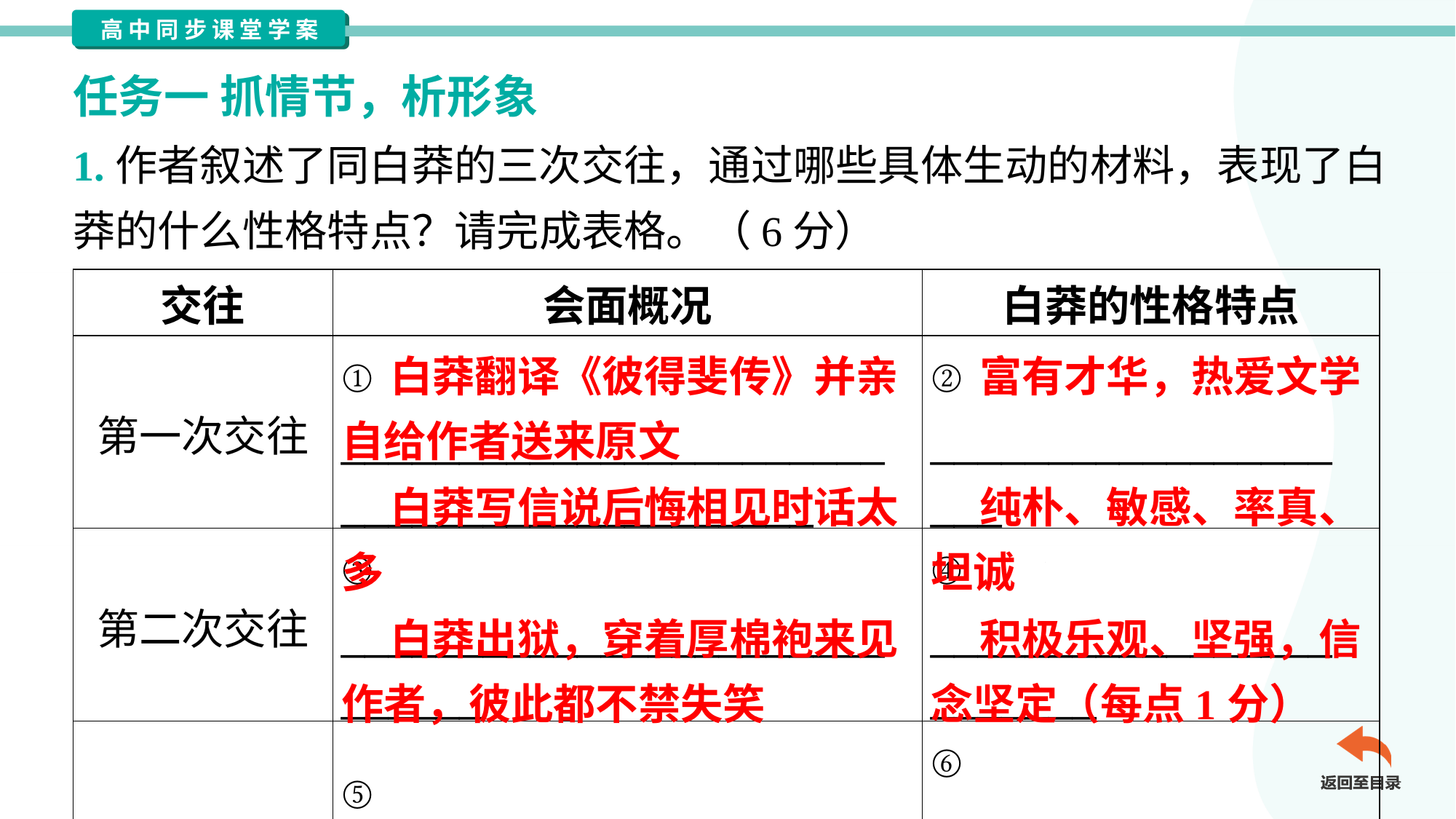

任务一 抓情节，析形象
1.作者叙述了同白莽的三次交往，通过哪些具体生动的材料，表现了白
莽的什么性格特点？请完成表格。（6分）
| 交往 | 会面概况 | 白莽的性格特点 |
| --- | --- | --- |
| 第一次交往 | ① \_\_\_\_\_\_\_\_\_\_\_\_\_\_\_\_\_\_\_\_\_\_\_ \_\_\_\_\_\_\_\_\_\_\_\_\_\_\_\_\_\_\_\_ | ② \_\_\_\_\_\_\_\_\_\_\_\_\_\_\_\_\_ \_\_\_ |
| 第二次交往 | ③ \_\_\_\_\_\_\_\_\_\_\_\_\_\_\_\_\_\_\_\_\_\_\_ \_\_\_\_\_\_ | ④ \_\_\_\_\_\_\_\_\_\_\_\_\_\_\_\_\_ \_\_\_\_\_\_\_ |
| 第三次交往 | ⑤ \_\_\_\_\_\_\_\_\_\_\_\_\_\_\_\_\_\_\_\_\_\_\_ \_\_\_\_\_\_\_\_\_\_\_\_\_\_\_\_\_\_\_\_\_\_\_\_ | ⑥ \_\_\_\_\_\_\_\_\_\_\_\_\_\_\_\_\_ \_\_\_\_\_\_\_\_\_\_\_\_\_\_\_\_\_\_\_\_ |
    白莽翻译《彼得斐传》并亲自给作者送来原文
    富有才华，热爱文学
    白莽写信说后悔相见时话太多
    纯朴、敏感、率真、坦诚
    白莽出狱，穿着厚棉袍来见作者，彼此都不禁失笑
    积极乐观、坚强，信念坚定（每点1分）